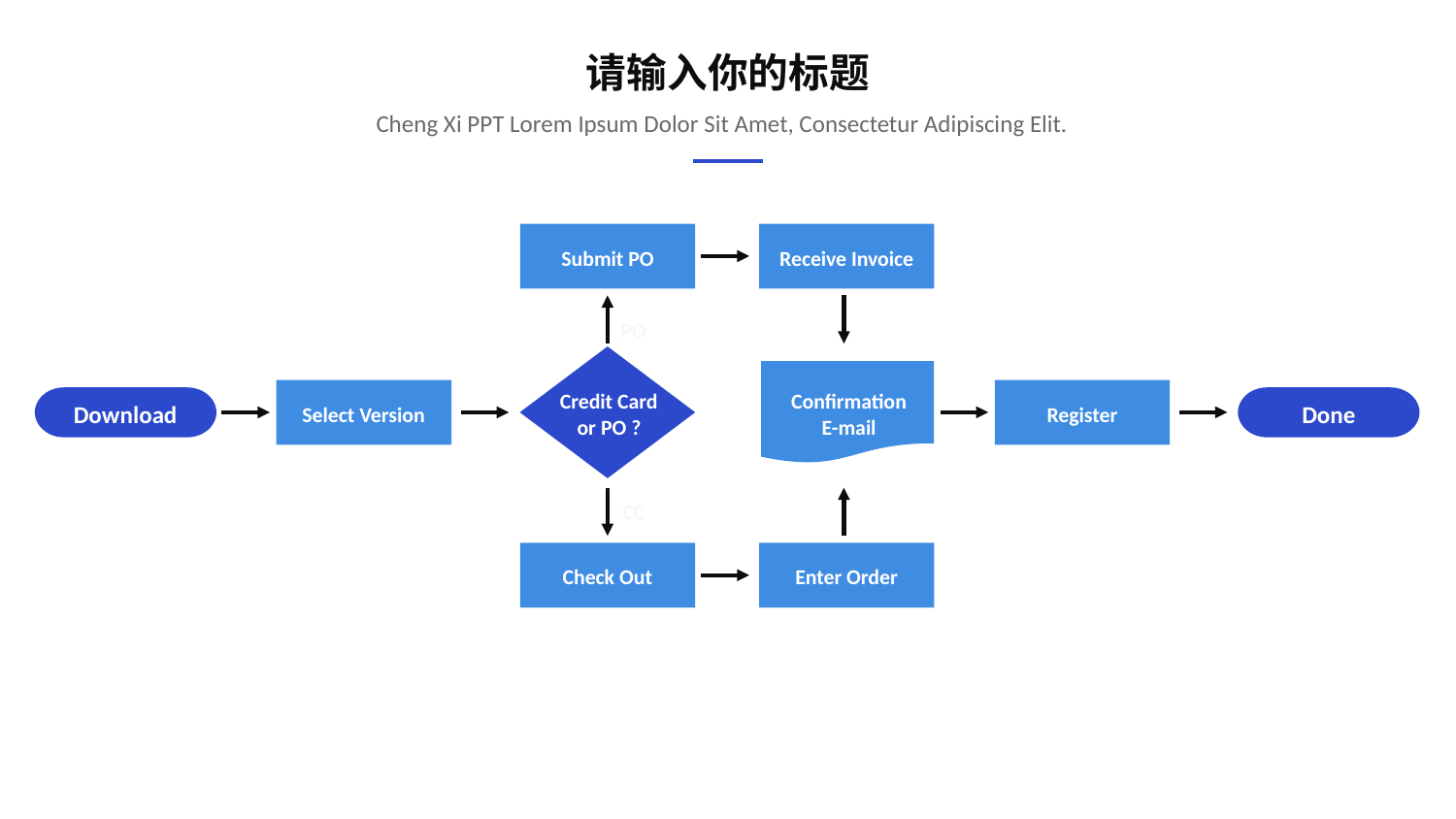

请输入你的标题
Cheng Xi PPT Lorem Ipsum Dolor Sit Amet, Consectetur Adipiscing Elit.

Submit PO

Receive Invoice
PO

Credit Card
or PO ?

Confirmation
E-mail

Select Version

Register

Download

Done
CC

Check Out

Enter Order